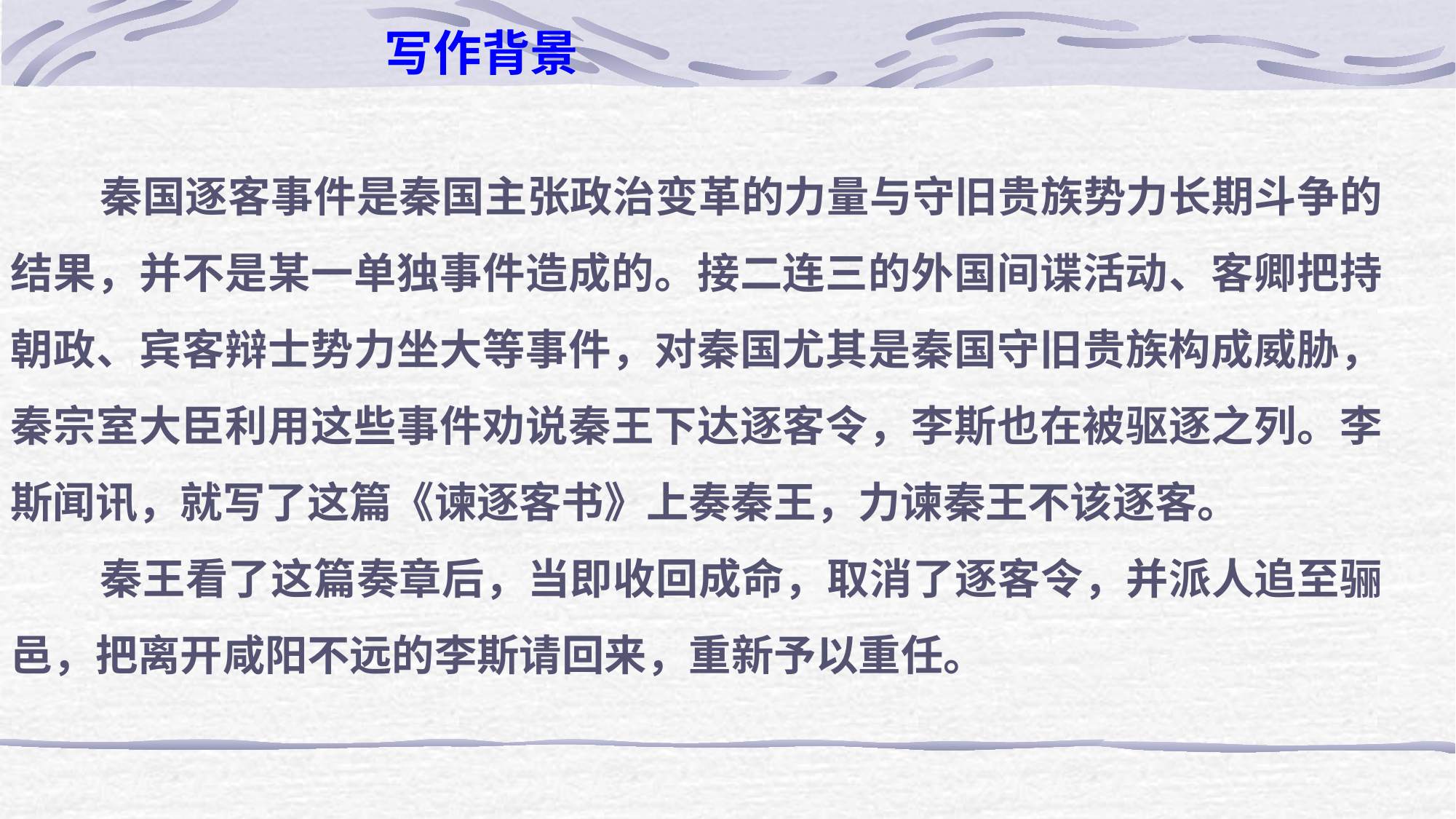

写作背景
 秦国逐客事件是秦国主张政治变革的力量与守旧贵族势力长期斗争的结果，并不是某一单独事件造成的。接二连三的外国间谍活动、客卿把持朝政、宾客辩士势力坐大等事件，对秦国尤其是秦国守旧贵族构成威胁，秦宗室大臣利用这些事件劝说秦王下达逐客令，李斯也在被驱逐之列。李斯闻讯，就写了这篇《谏逐客书》上奏秦王，力谏秦王不该逐客。
 秦王看了这篇奏章后，当即收回成命，取消了逐客令，并派人追至骊邑，把离开咸阳不远的李斯请回来，重新予以重任。